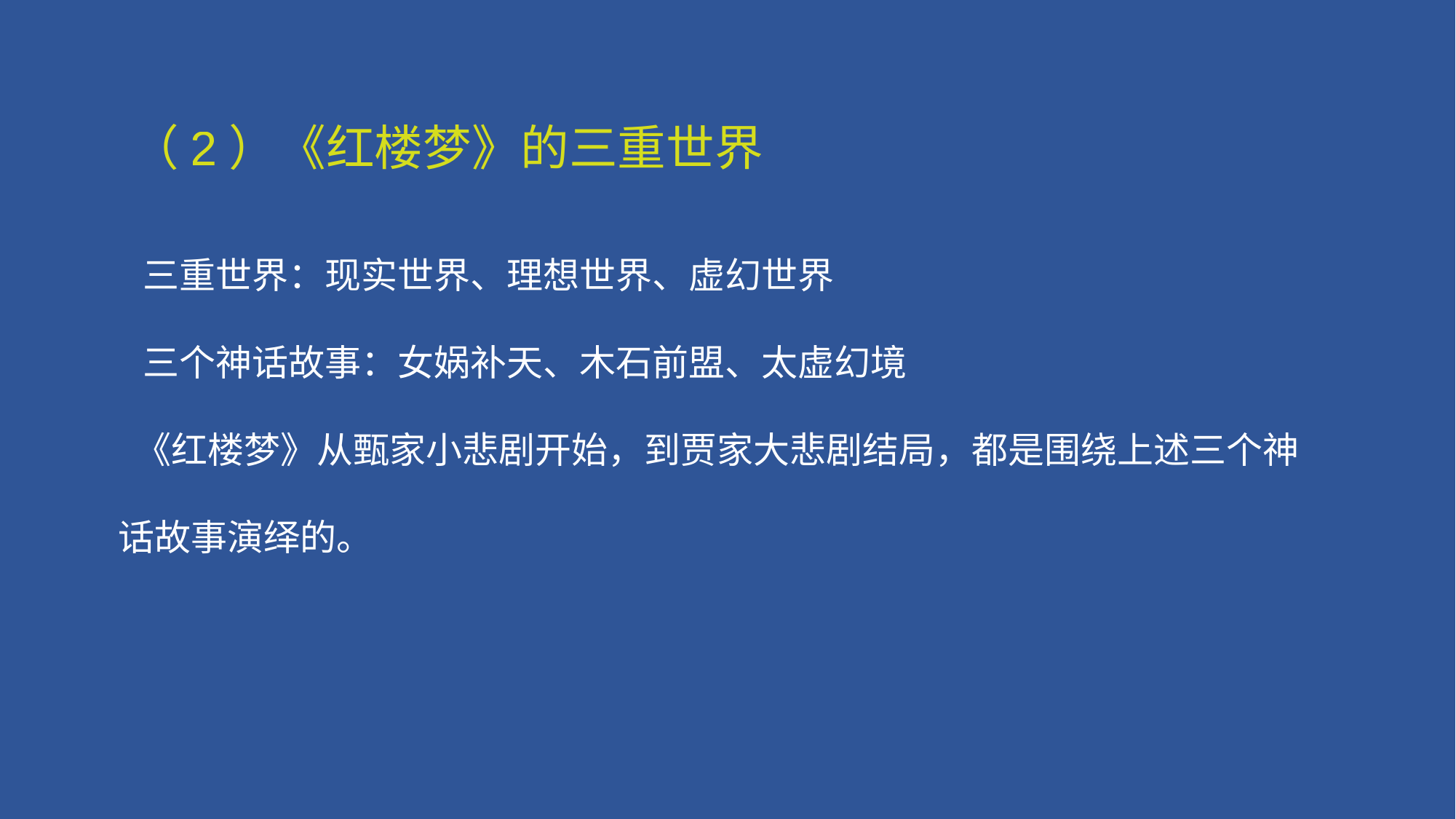

（2）《红楼梦》的三重世界
  三重世界：现实世界、理想世界、虚幻世界
  三个神话故事：女娲补天、木石前盟、太虚幻境
 《红楼梦》从甄家小悲剧开始，到贾家大悲剧结局，都是围绕上述三个神话故事演绎的。